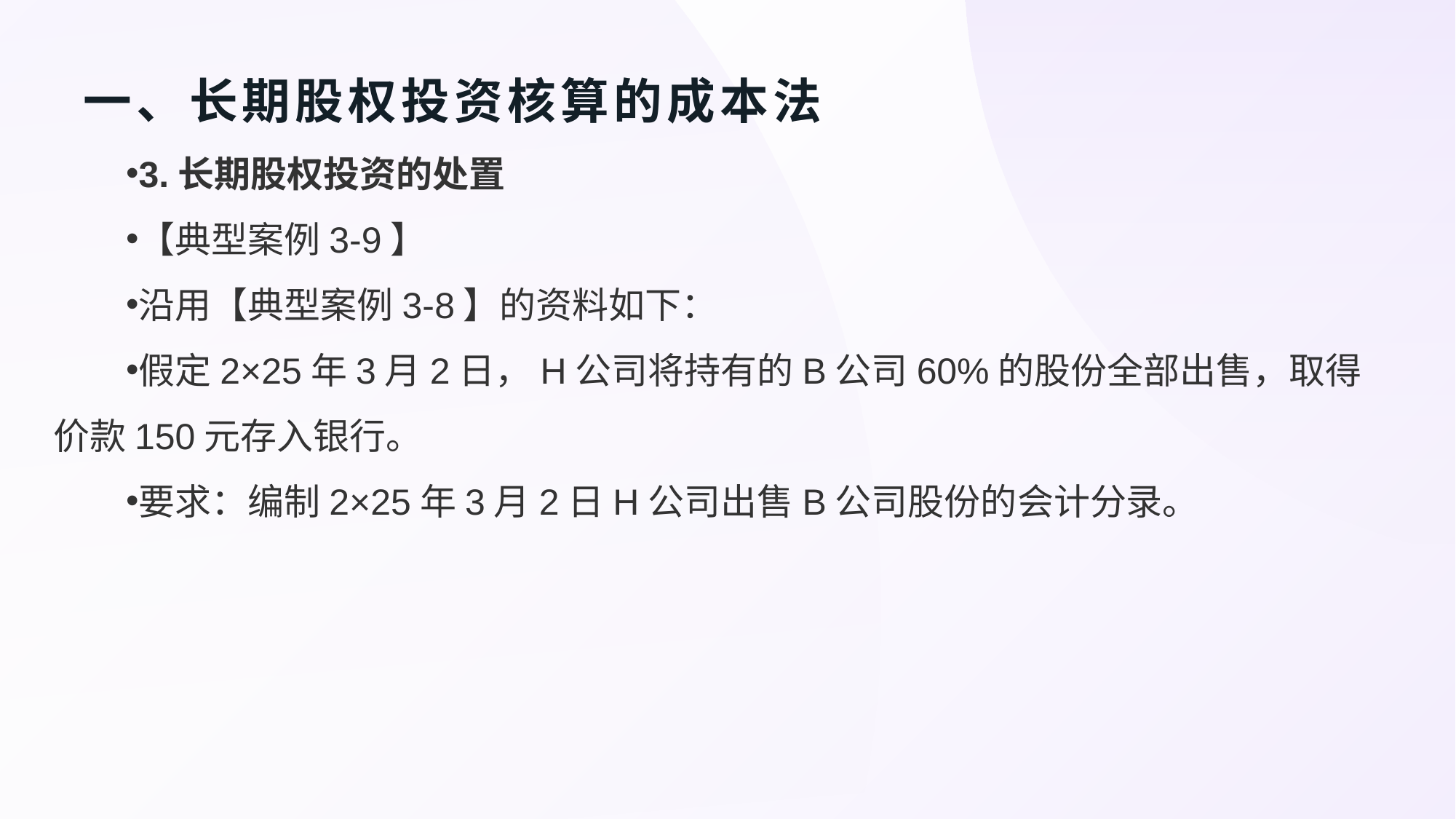

# 一、长期股权投资核算的成本法
3.长期股权投资的处置
【典型案例3-9】
沿用【典型案例3-8】的资料如下：
假定2×25年3月2日，H公司将持有的B公司60%的股份全部出售，取得价款150元存入银行。
要求：编制2×25年3月2日H公司出售B公司股份的会计分录。